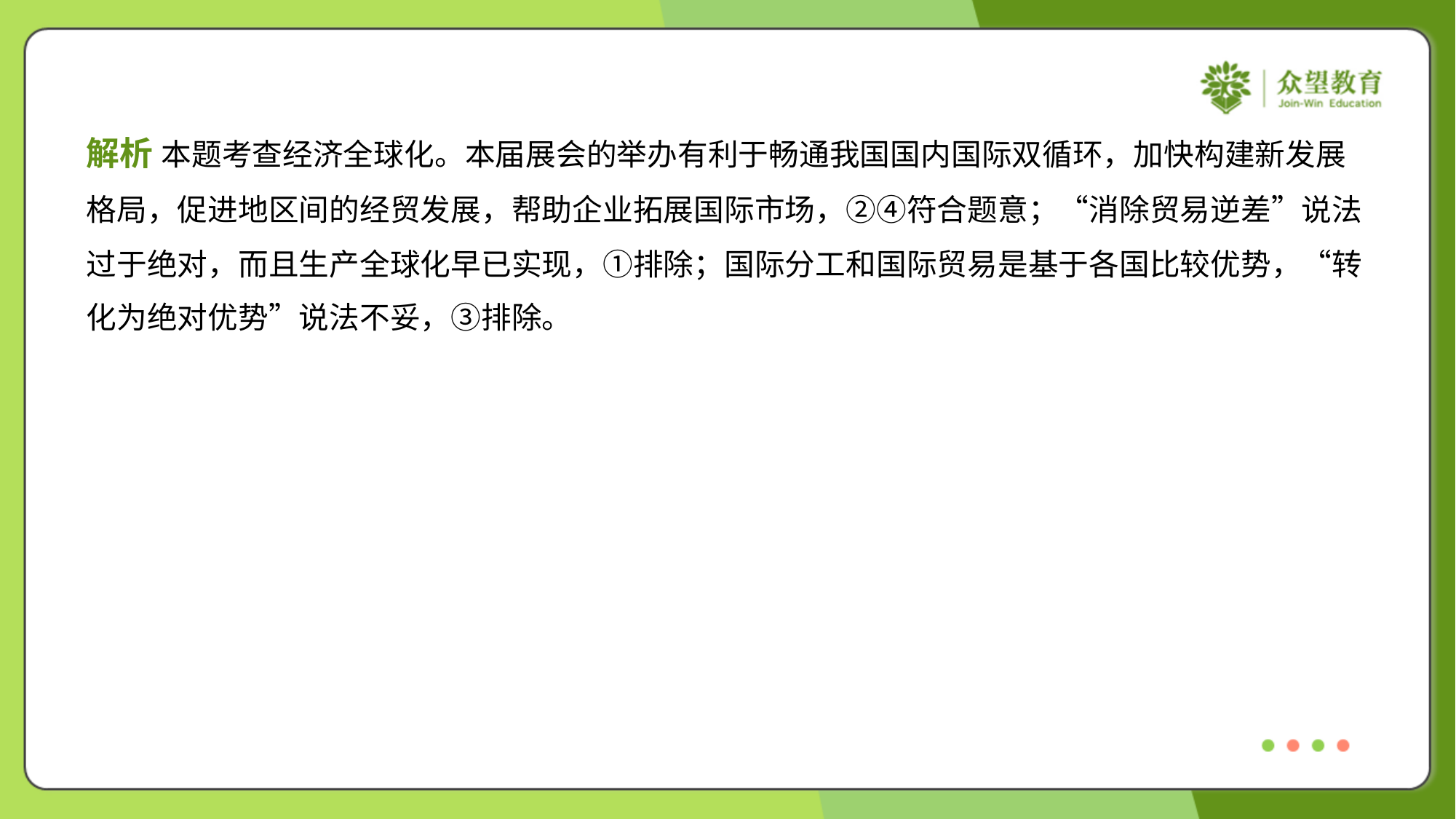

解析 本题考查经济全球化。本届展会的举办有利于畅通我国国内国际双循环，加快构建新发展
格局，促进地区间的经贸发展，帮助企业拓展国际市场，②④符合题意；“消除贸易逆差”说法
过于绝对，而且生产全球化早已实现，①排除；国际分工和国际贸易是基于各国比较优势，“转
化为绝对优势”说法不妥，③排除。